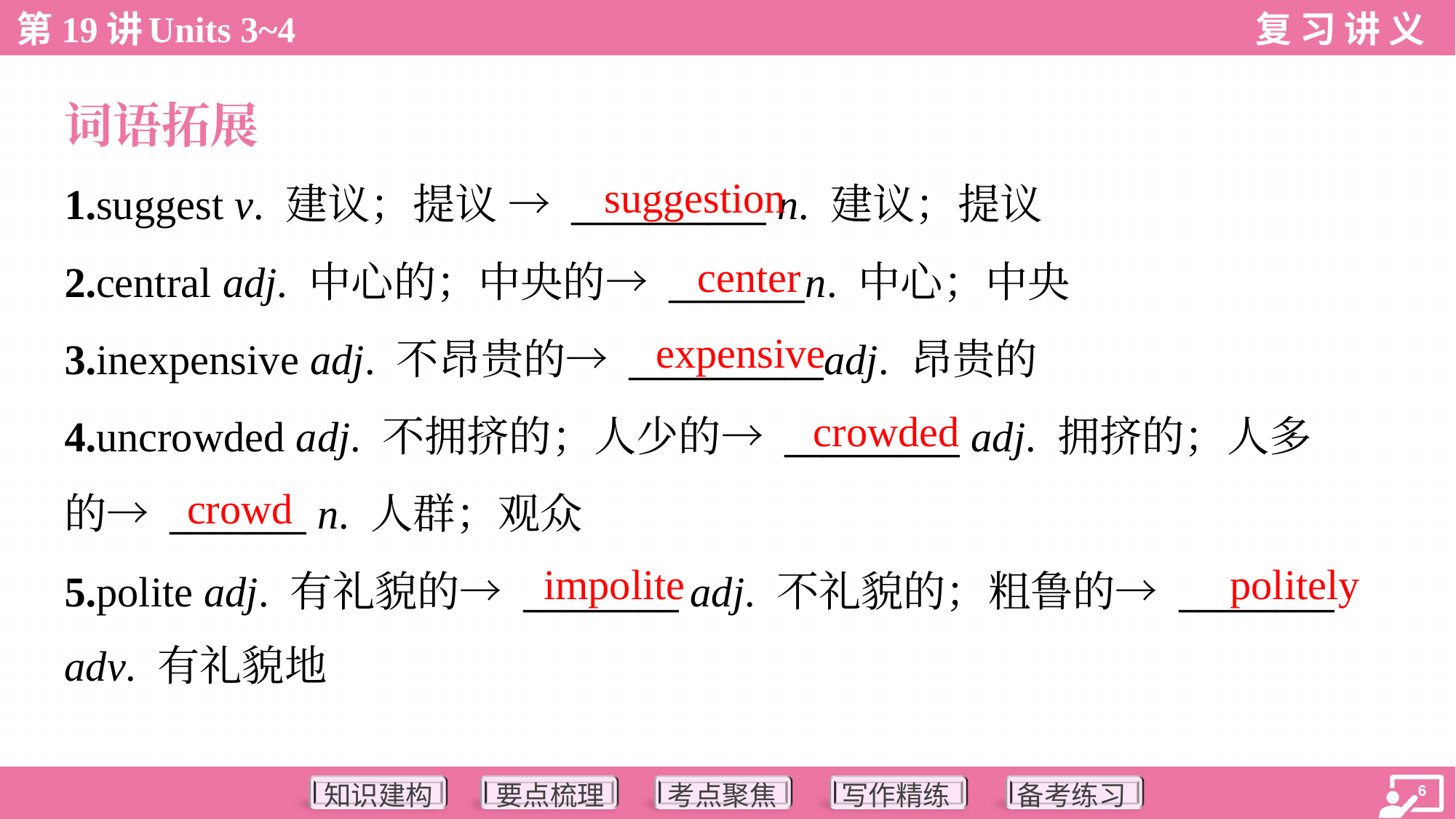

词语拓展
suggestion
1.suggest v. 建议；提议 → __________ n. 建议；提议
2.central adj. 中心的；中央的→ _______n. 中心；中央
3.inexpensive adj. 不昂贵的→ __________adj. 昂贵的
4.uncrowded adj. 不拥挤的；人少的→ _________ adj. 拥挤的；人多
的→ _______ n. 人群；观众
5.polite adj. 有礼貌的→ ________ adj. 不礼貌的；粗鲁的→ ________
adv. 有礼貌地
center
expensive
crowded
crowd
impolite
politely